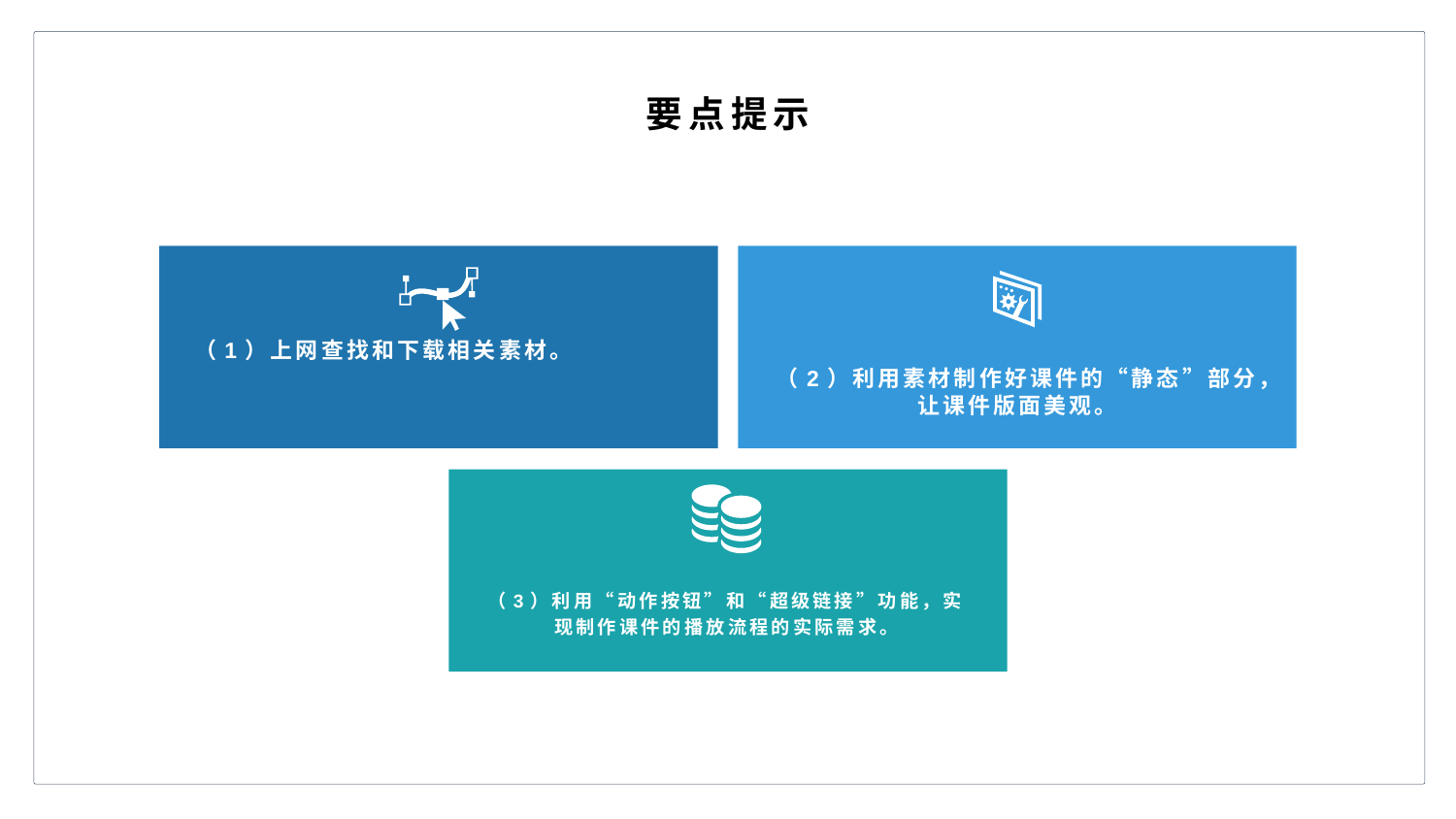

要点提示

（1）上网查找和下载相关素材。
（2）利用素材制作好课件的“静态”部分，让课件版面美观。

（3）利用“动作按钮”和“超级链接”功能，实现制作课件的播放流程的实际需求。